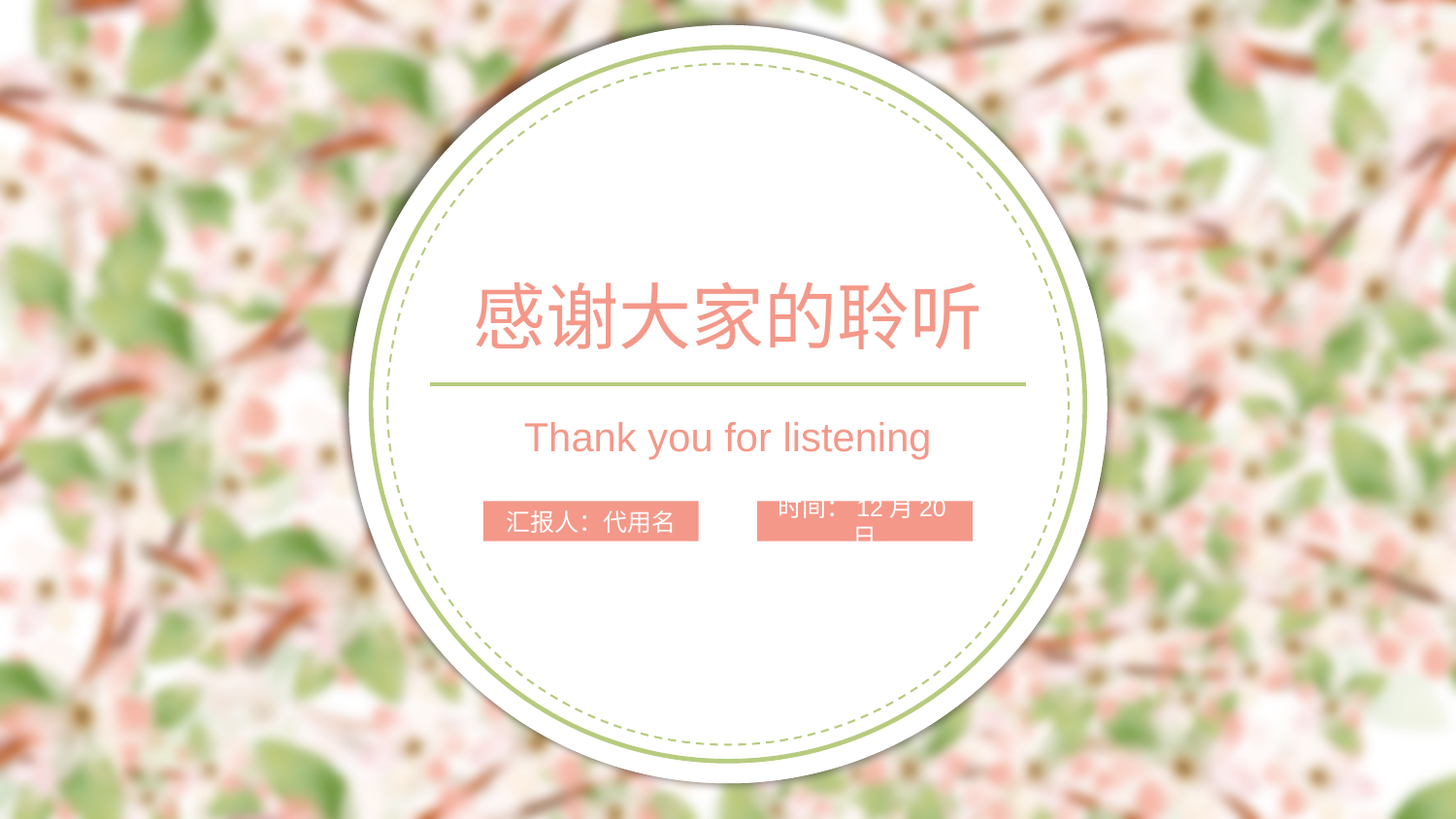

感谢大家的聆听
Thank you for listening
汇报人：代用名
时间：12月20日